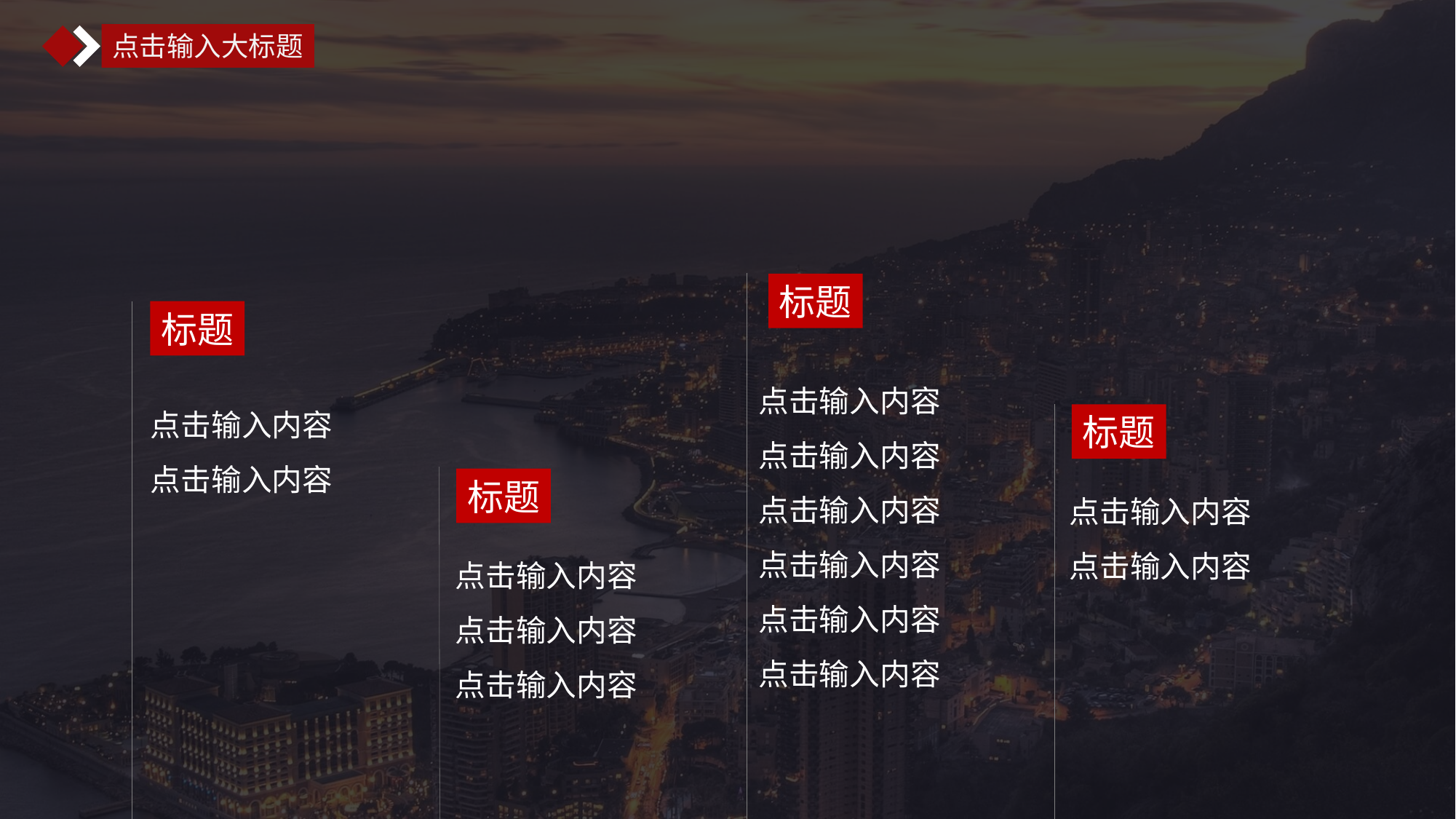

点击输入大标题

标题
标题
点击输入内容
点击输入内容
点击输入内容
点击输入内容
点击输入内容
点击输入内容
点击输入内容
点击输入内容
标题
标题
点击输入内容
点击输入内容

点击输入内容
点击输入内容
点击输入内容